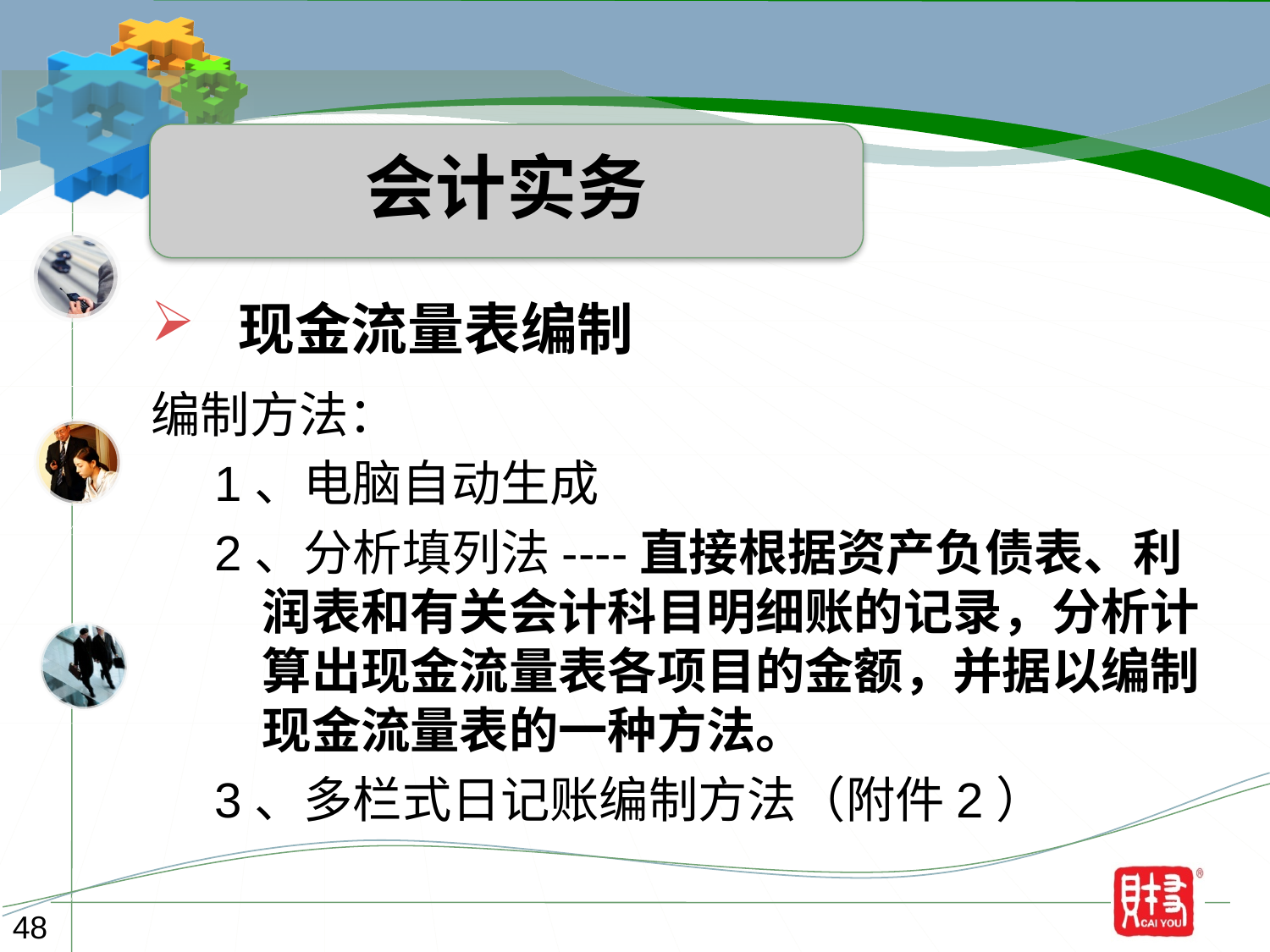

会计实务
  现金流量表编制
编制方法：
1、电脑自动生成
2、分析填列法----直接根据资产负债表、利润表和有关会计科目明细账的记录，分析计算出现金流量表各项目的金额，并据以编制现金流量表的一种方法。
3、多栏式日记账编制方法（附件2）
48